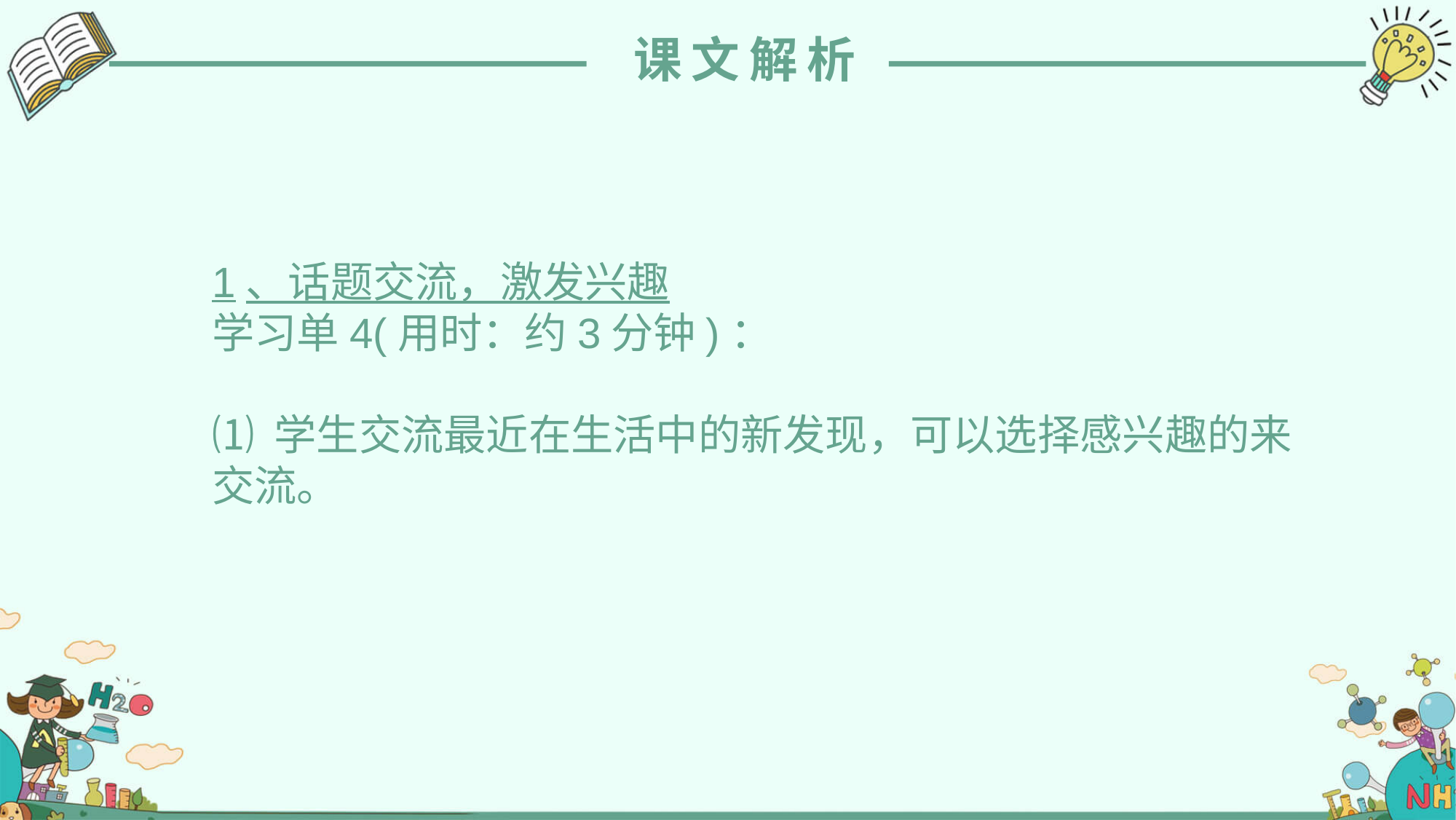

课文解析

1、话题交流，激发兴趣
学习单4(用时：约3分钟)：
⑴ 学生交流最近在生活中的新发现，可以选择感兴趣的来交流。